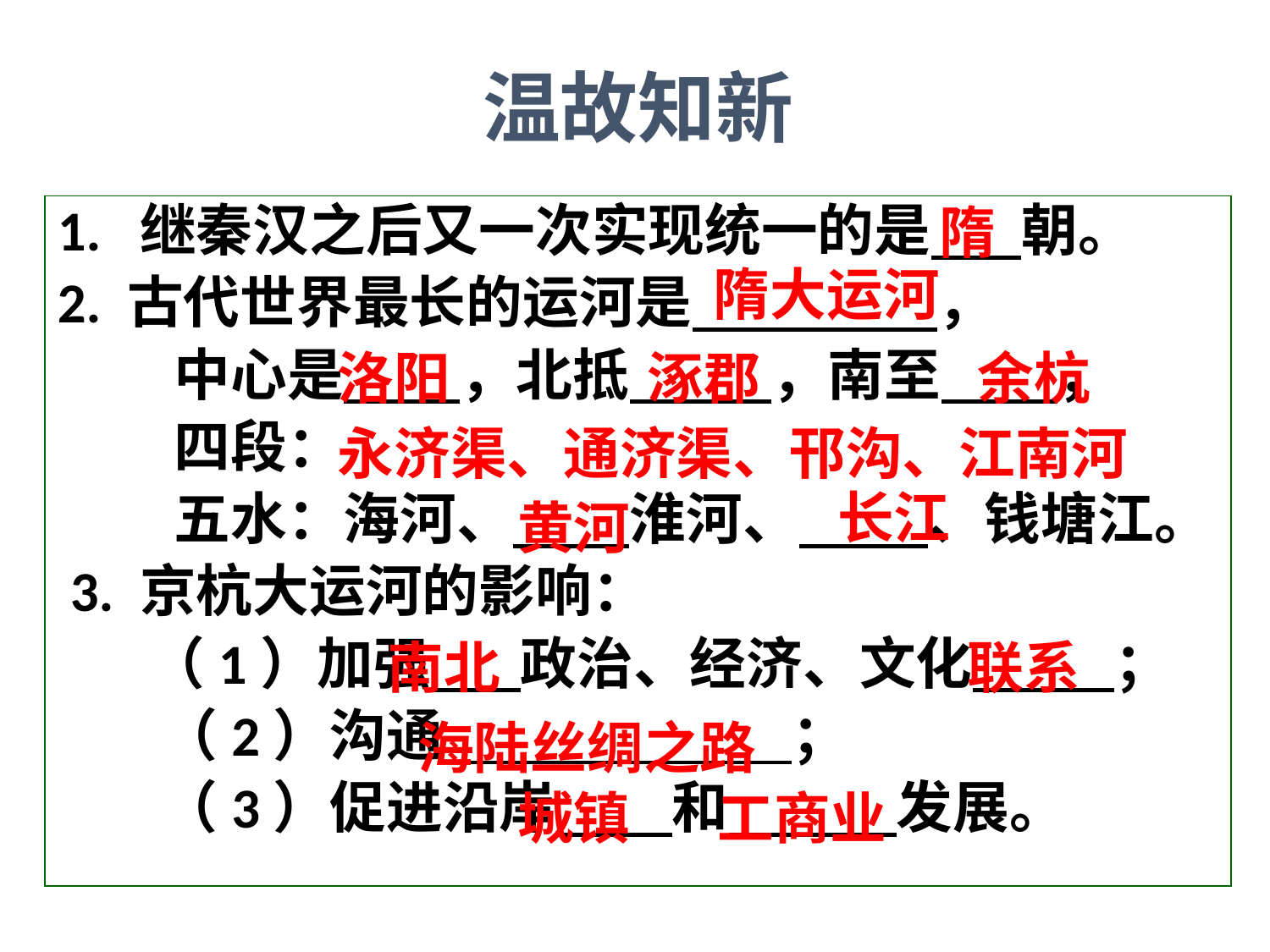

温故知新
隋
1.  继秦汉之后又一次实现统一的是       朝。
2. 古代世界最长的运河是                   ，
        中心是         ，北抵           ，南至         ，
        四段：
        五水：海河、         淮河、          、钱塘江。
 3. 京杭大运河的影响：
      （1）加强       政治、经济、文化           ；
       （2）沟通                           ；
       （3）促进沿岸         和             发展。
隋大运河
洛阳
涿郡
余杭
永济渠、通济渠、邗沟、江南河

长江
黄河
南北
联系
海陆丝绸之路
城镇
工商业